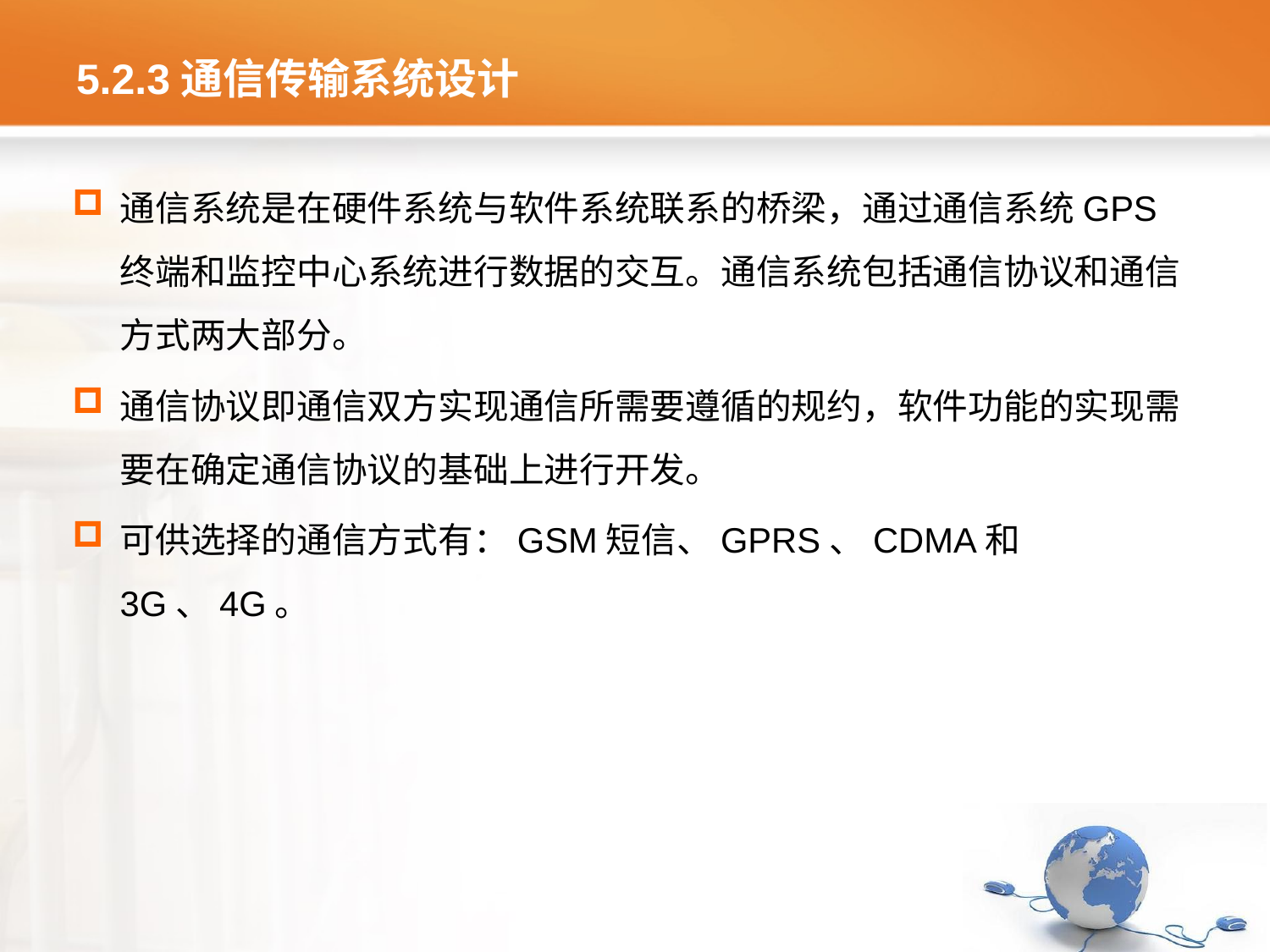

# 5.2.3通信传输系统设计
通信系统是在硬件系统与软件系统联系的桥梁，通过通信系统GPS终端和监控中心系统进行数据的交互。通信系统包括通信协议和通信方式两大部分。
通信协议即通信双方实现通信所需要遵循的规约，软件功能的实现需要在确定通信协议的基础上进行开发。
可供选择的通信方式有：GSM短信、GPRS、CDMA和3G、4G。